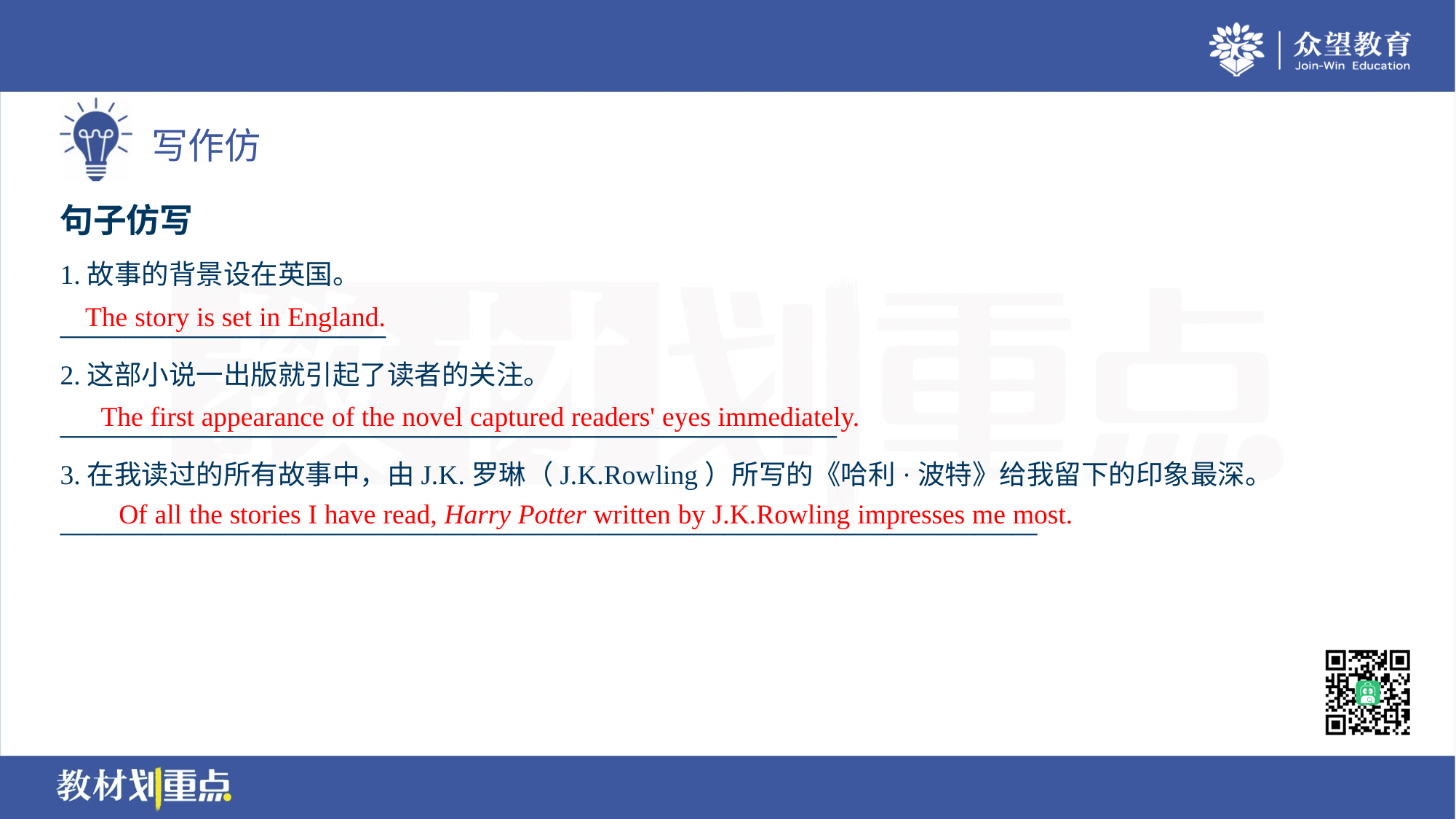

句子仿写
1.故事的背景设在英国。
__________________________
2.这部小说一出版就引起了读者的关注。
______________________________________________________________
3.在我读过的所有故事中，由J.K.罗琳（J.K.Rowling）所写的《哈利·波特》给我留下的印象最深。
______________________________________________________________________________
The story is set in England.
The first appearance of the novel captured readers' eyes immediately.
Of all the stories I have read, Harry Potter written by J.K.Rowling impresses me most.